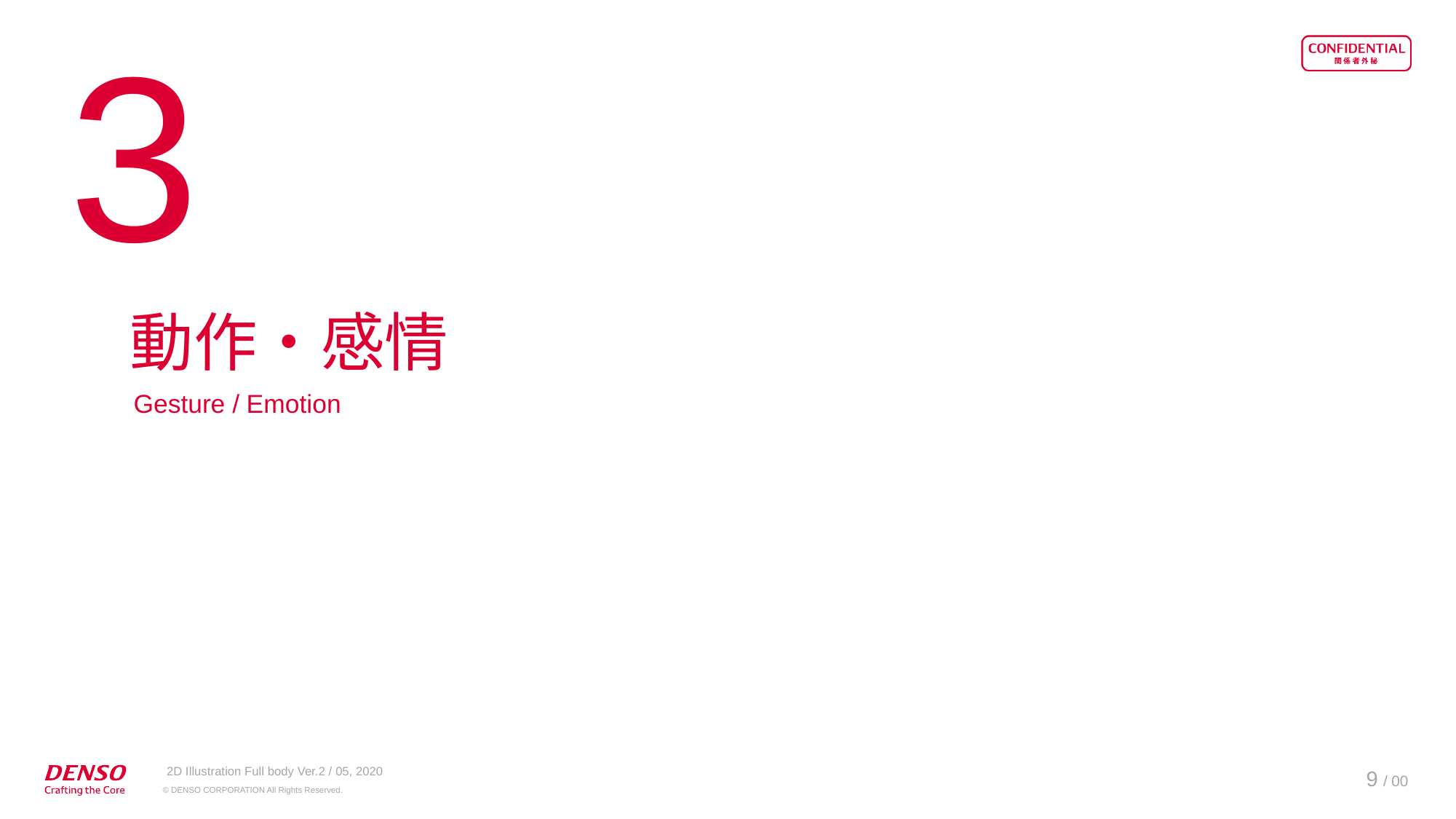

3

動作・感情
Gesture / Emotion

2D Illustration Full body Ver.2 / 05, 2020
9